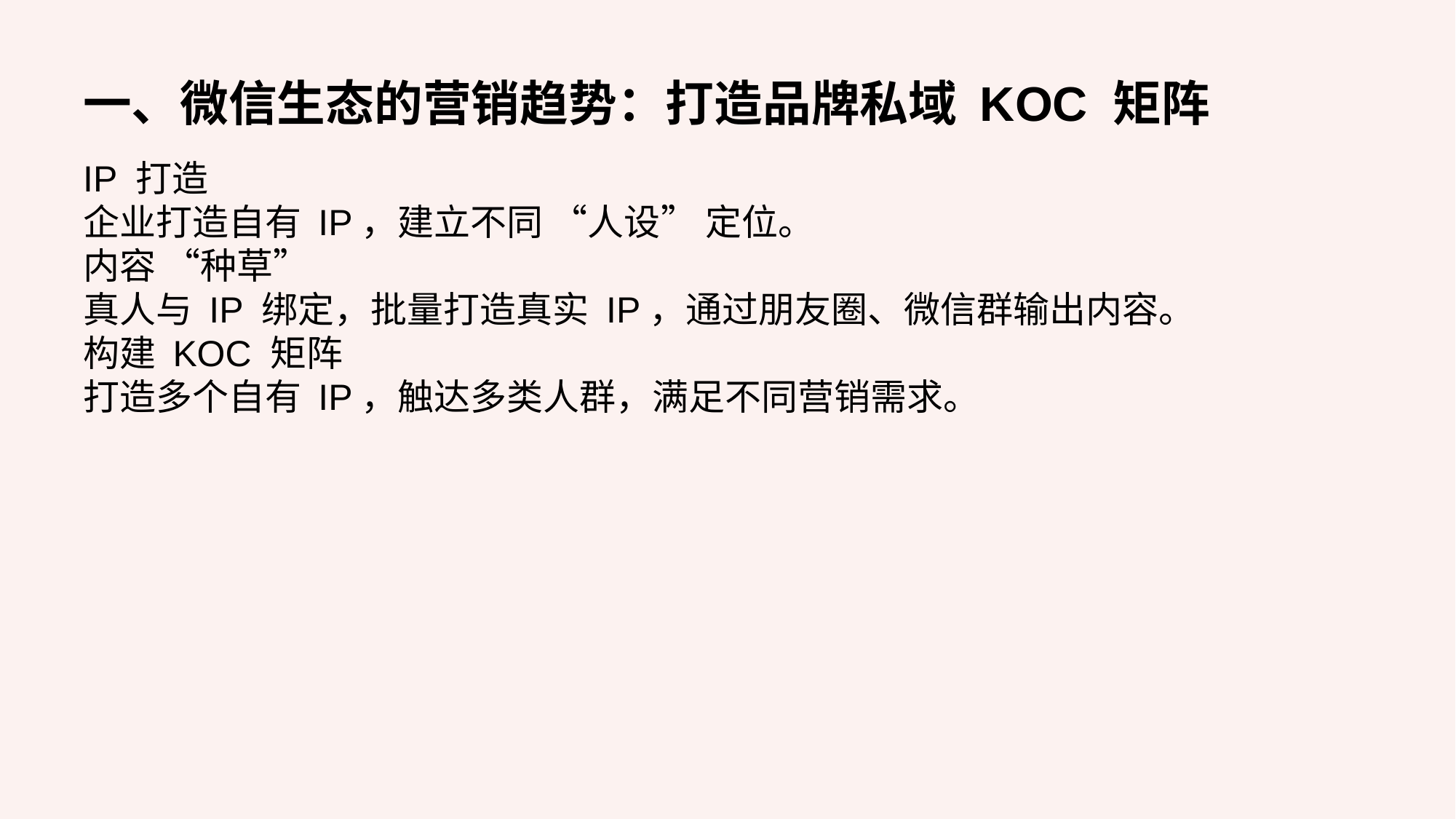

IP 打造
企业打造自有 IP，建立不同 “人设” 定位。
内容 “种草”
真人与 IP 绑定，批量打造真实 IP，通过朋友圈、微信群输出内容。
构建 KOC 矩阵
打造多个自有 IP，触达多类人群，满足不同营销需求。
一、微信生态的营销趋势：打造品牌私域 KOC 矩阵